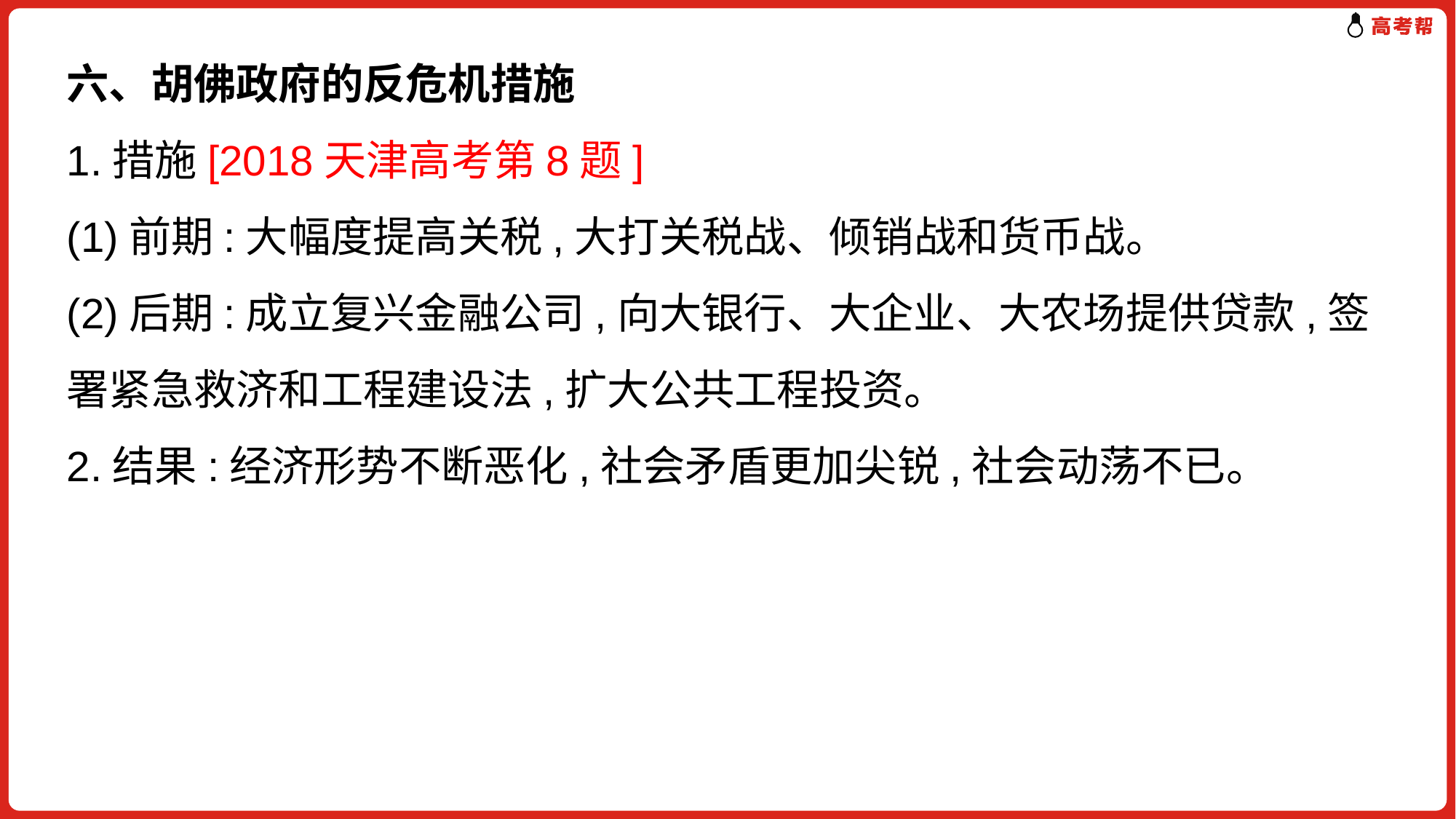

六、胡佛政府的反危机措施
1.措施[2018天津高考第8题]
(1)前期:大幅度提高关税,大打关税战、倾销战和货币战。
(2)后期:成立复兴金融公司,向大银行、大企业、大农场提供贷款,签署紧急救济和工程建设法,扩大公共工程投资。
2.结果:经济形势不断恶化,社会矛盾更加尖锐,社会动荡不已。